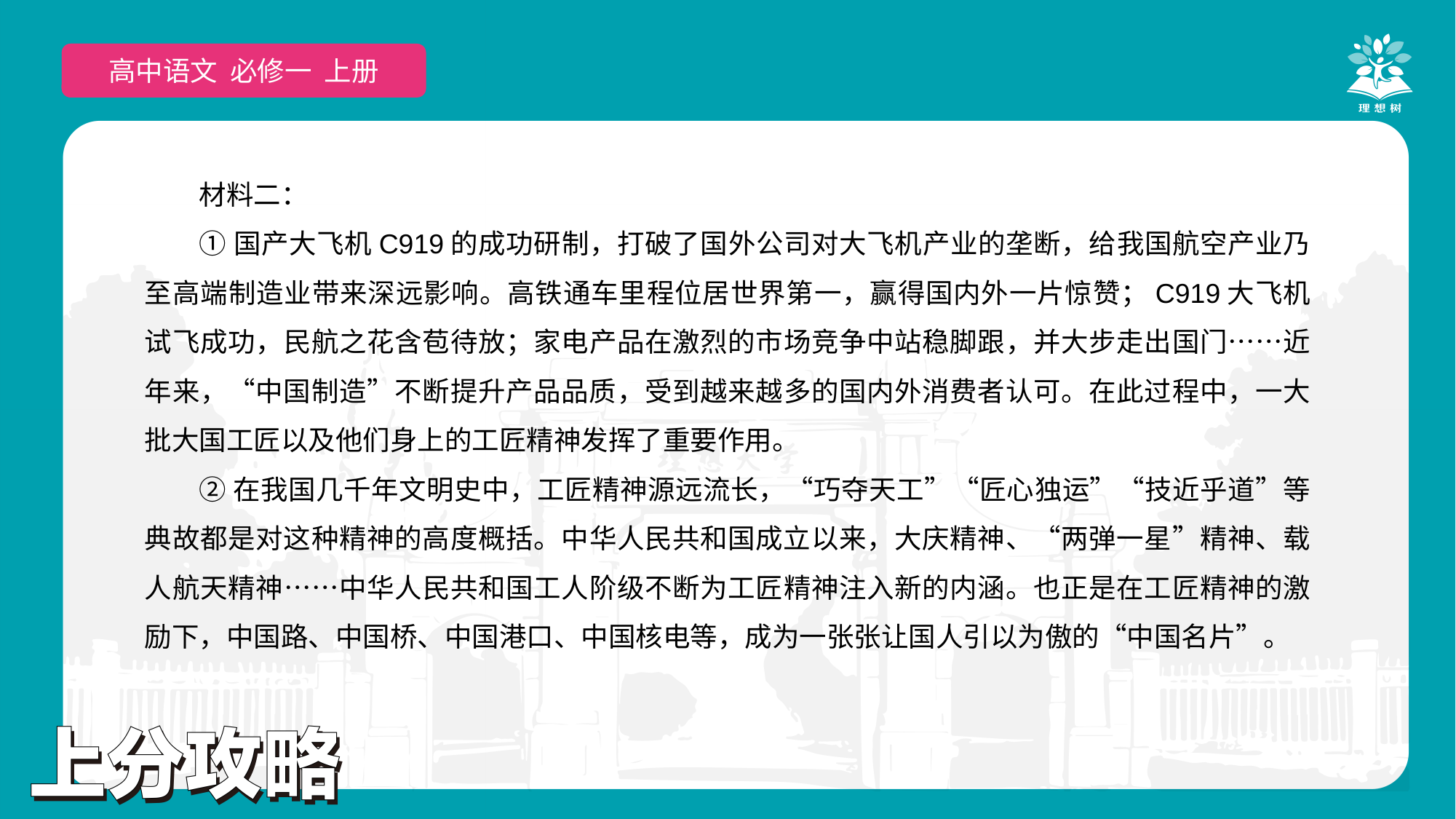

高中语文  选择性必修上
高中语文  必修一  上册
材料二：
①国产大飞机C919的成功研制，打破了国外公司对大飞机产业的垄断，给我国航空产业乃至高端制造业带来深远影响。高铁通车里程位居世界第一，赢得国内外一片惊赞；C919大飞机试飞成功，民航之花含苞待放；家电产品在激烈的市场竞争中站稳脚跟，并大步走出国门……近年来，“中国制造”不断提升产品品质，受到越来越多的国内外消费者认可。在此过程中，一大批大国工匠以及他们身上的工匠精神发挥了重要作用。
②在我国几千年文明史中，工匠精神源远流长，“巧夺天工”“匠心独运”“技近乎道”等典故都是对这种精神的高度概括。中华人民共和国成立以来，大庆精神、“两弹一星”精神、载人航天精神……中华人民共和国工人阶级不断为工匠精神注入新的内涵。也正是在工匠精神的激励下，中国路、中国桥、中国港口、中国核电等，成为一张张让国人引以为傲的“中国名片”。